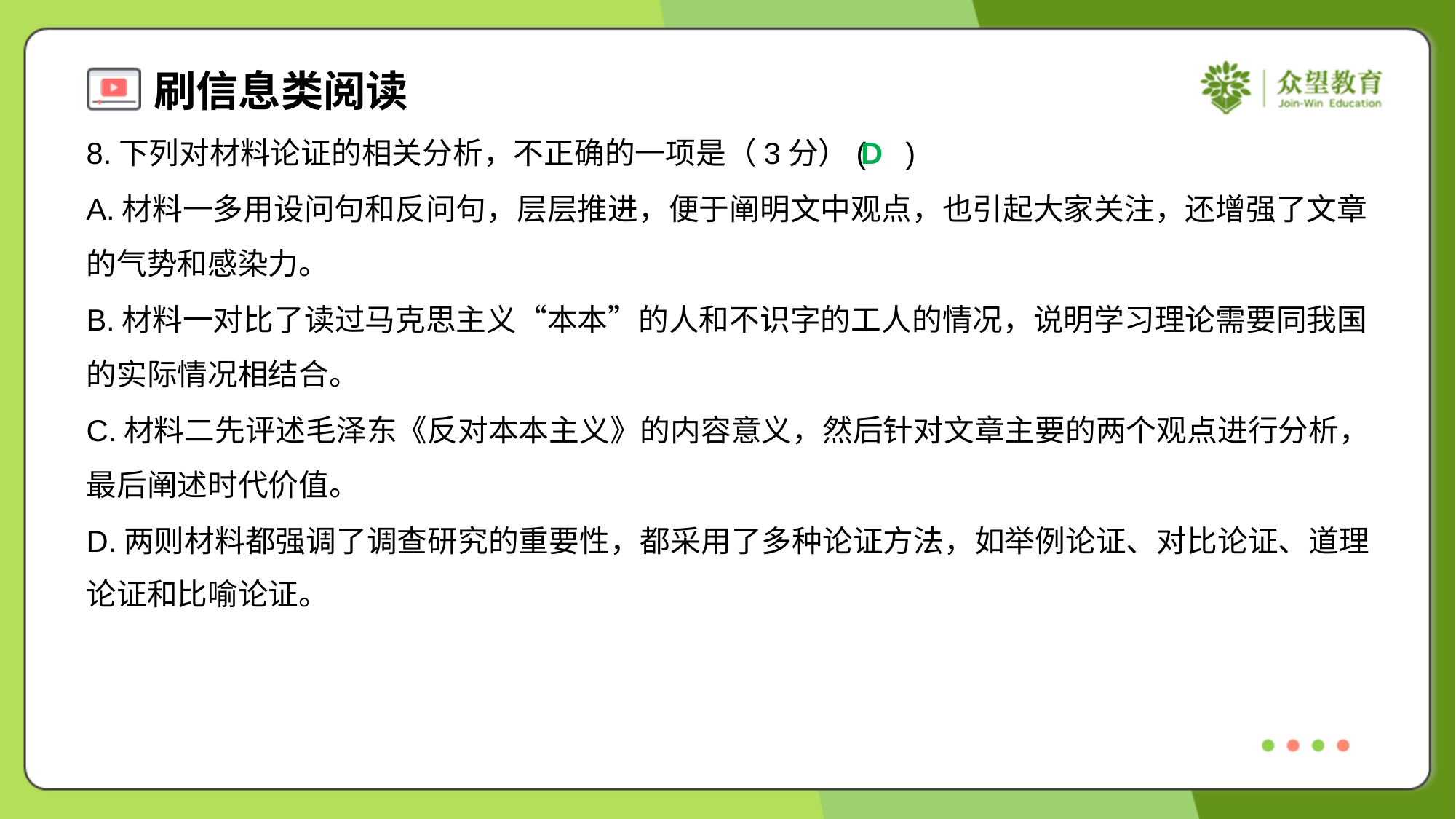

8.下列对材料论证的相关分析，不正确的一项是（3分）(     )
D
A.材料一多用设问句和反问句，层层推进，便于阐明文中观点，也引起大家关注，还增强了文章
的气势和感染力。
B.材料一对比了读过马克思主义“本本”的人和不识字的工人的情况，说明学习理论需要同我国
的实际情况相结合。
C.材料二先评述毛泽东《反对本本主义》的内容意义，然后针对文章主要的两个观点进行分析，
最后阐述时代价值。
D.两则材料都强调了调查研究的重要性，都采用了多种论证方法，如举例论证、对比论证、道理
论证和比喻论证。